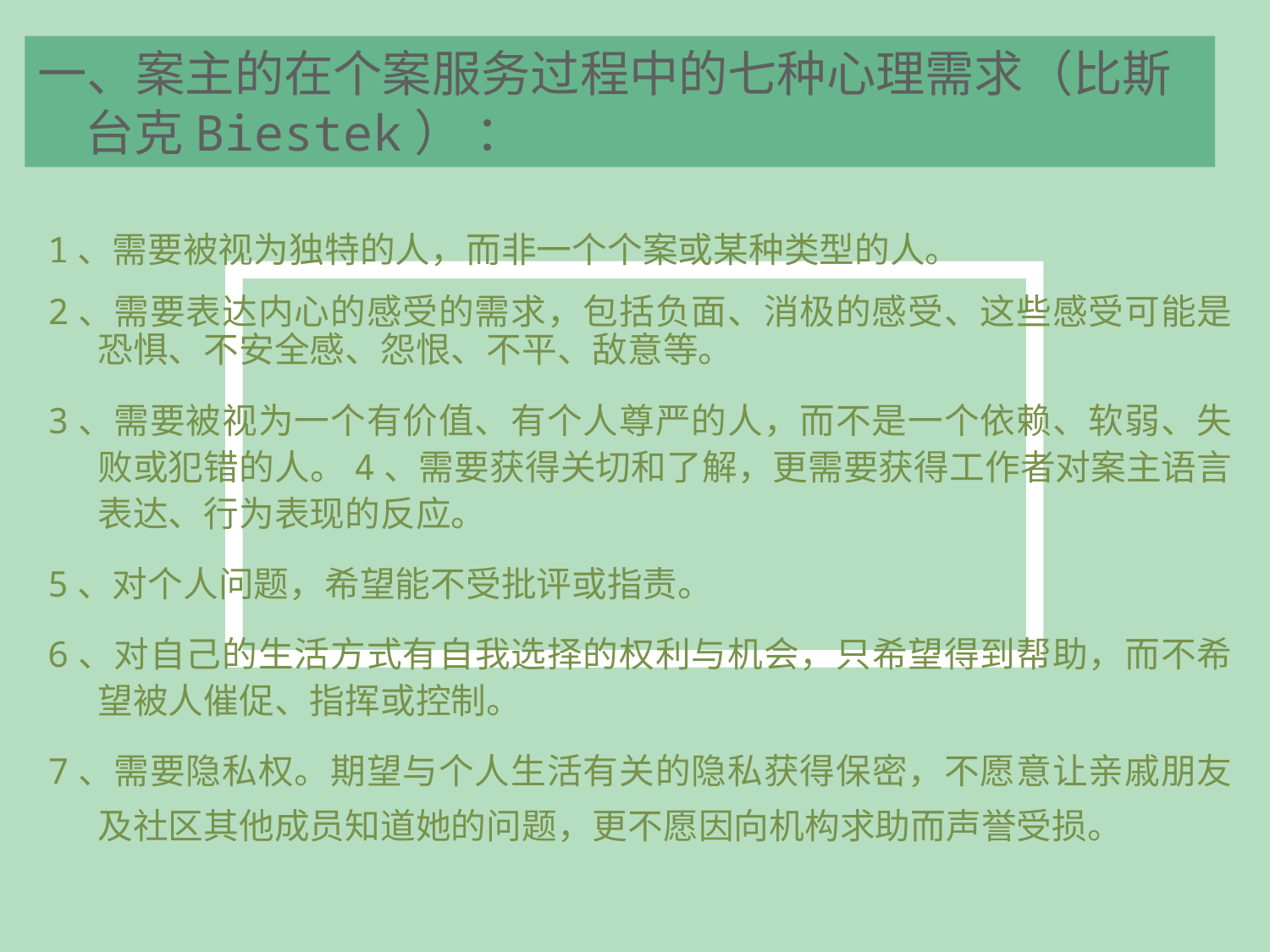

一、案主的在个案服务过程中的七种心理需求（比斯台克Biestek） ：
1、需要被视为独特的人，而非一个个案或某种类型的人。
2、需要表达内心的感受的需求，包括负面、消极的感受、这些感受可能是恐惧、不安全感、怨恨、不平、敌意等。
3、需要被视为一个有价值、有个人尊严的人，而不是一个依赖、软弱、失败或犯错的人。4、需要获得关切和了解，更需要获得工作者对案主语言表达、行为表现的反应。
5、对个人问题，希望能不受批评或指责。
6、对自己的生活方式有自我选择的权利与机会，只希望得到帮助，而不希望被人催促、指挥或控制。
7、需要隐私权。期望与个人生活有关的隐私获得保密，不愿意让亲戚朋友及社区其他成员知道她的问题，更不愿因向机构求助而声誉受损。